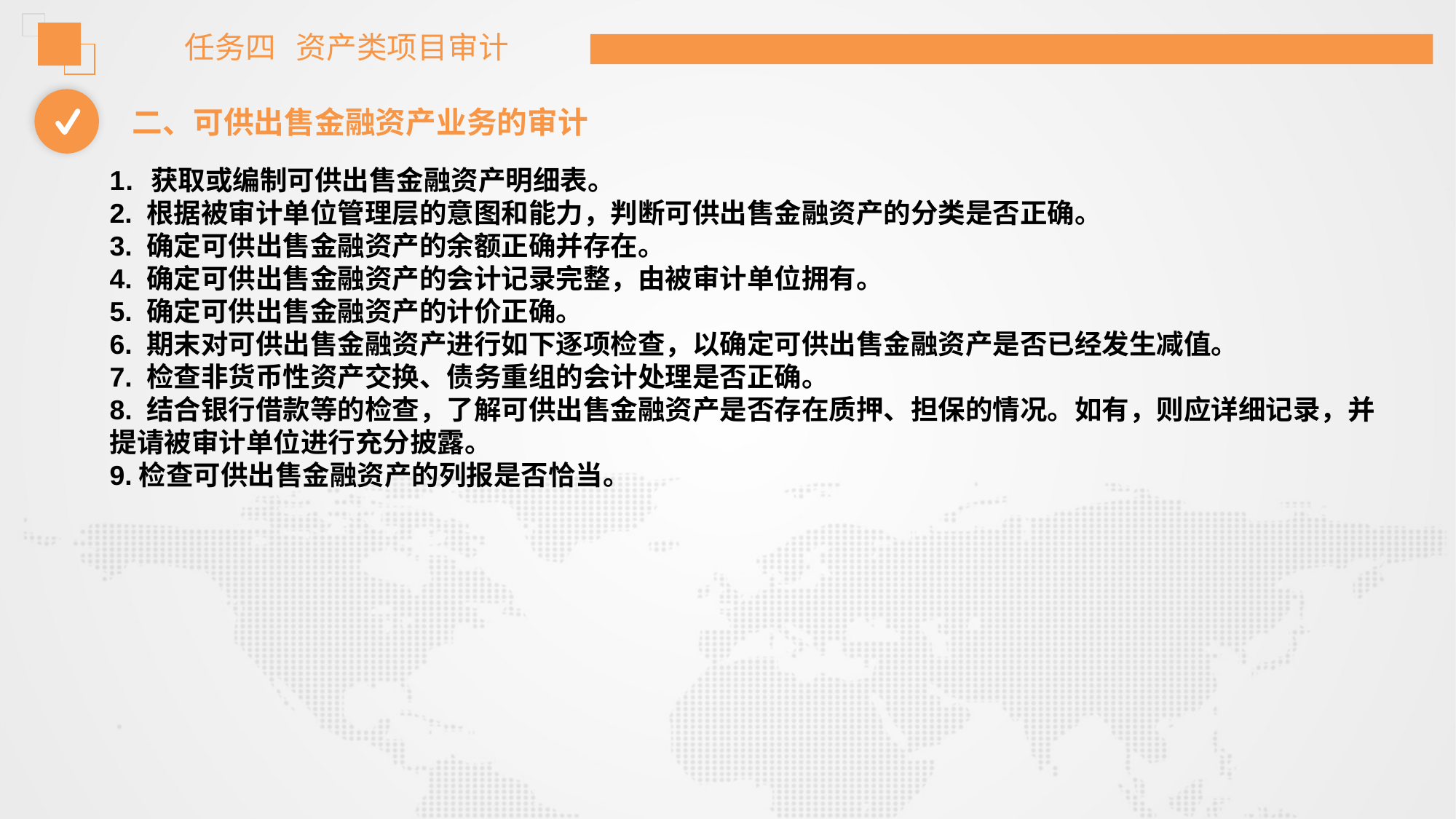

任务四   资产类项目审计

二、可供出售金融资产业务的审计
获取或编制可供出售金融资产明细表。
2. 根据被审计单位管理层的意图和能力，判断可供出售金融资产的分类是否正确。
3. 确定可供出售金融资产的余额正确并存在。
4. 确定可供出售金融资产的会计记录完整，由被审计单位拥有。
5. 确定可供出售金融资产的计价正确。
6. 期末对可供出售金融资产进行如下逐项检查，以确定可供出售金融资产是否已经发生减值。
7. 检查非货币性资产交换、债务重组的会计处理是否正确。
8. 结合银行借款等的检查，了解可供出售金融资产是否存在质押、担保的情况。如有，则应详细记录，并提请被审计单位进行充分披露。
9.检查可供出售金融资产的列报是否恰当。